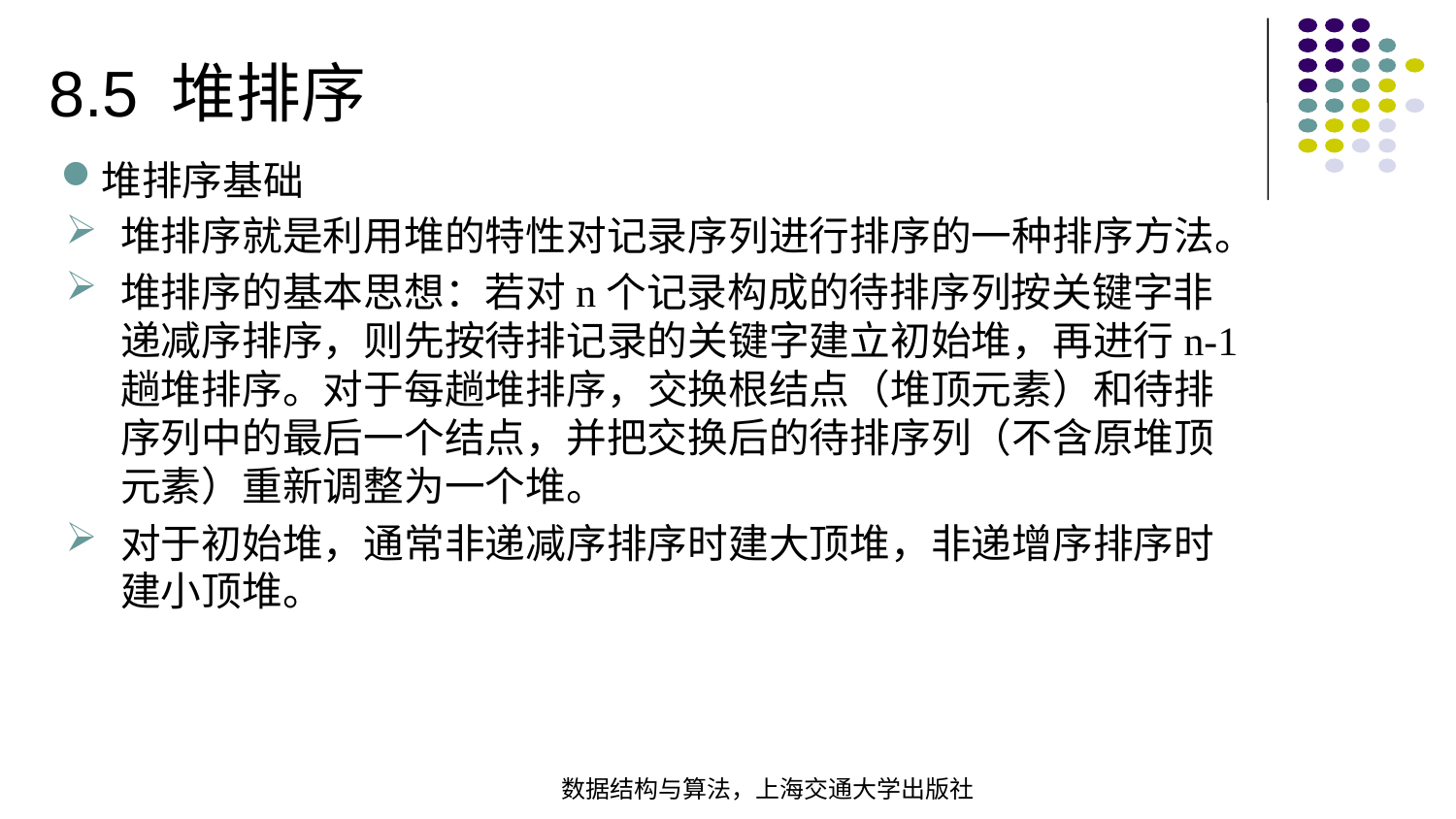

8.5 堆排序
堆排序基础
堆排序就是利用堆的特性对记录序列进行排序的一种排序方法。
堆排序的基本思想：若对n个记录构成的待排序列按关键字非递减序排序，则先按待排记录的关键字建立初始堆，再进行n-1趟堆排序。对于每趟堆排序，交换根结点（堆顶元素）和待排序列中的最后一个结点，并把交换后的待排序列（不含原堆顶元素）重新调整为一个堆。
对于初始堆，通常非递减序排序时建大顶堆，非递增序排序时建小顶堆。